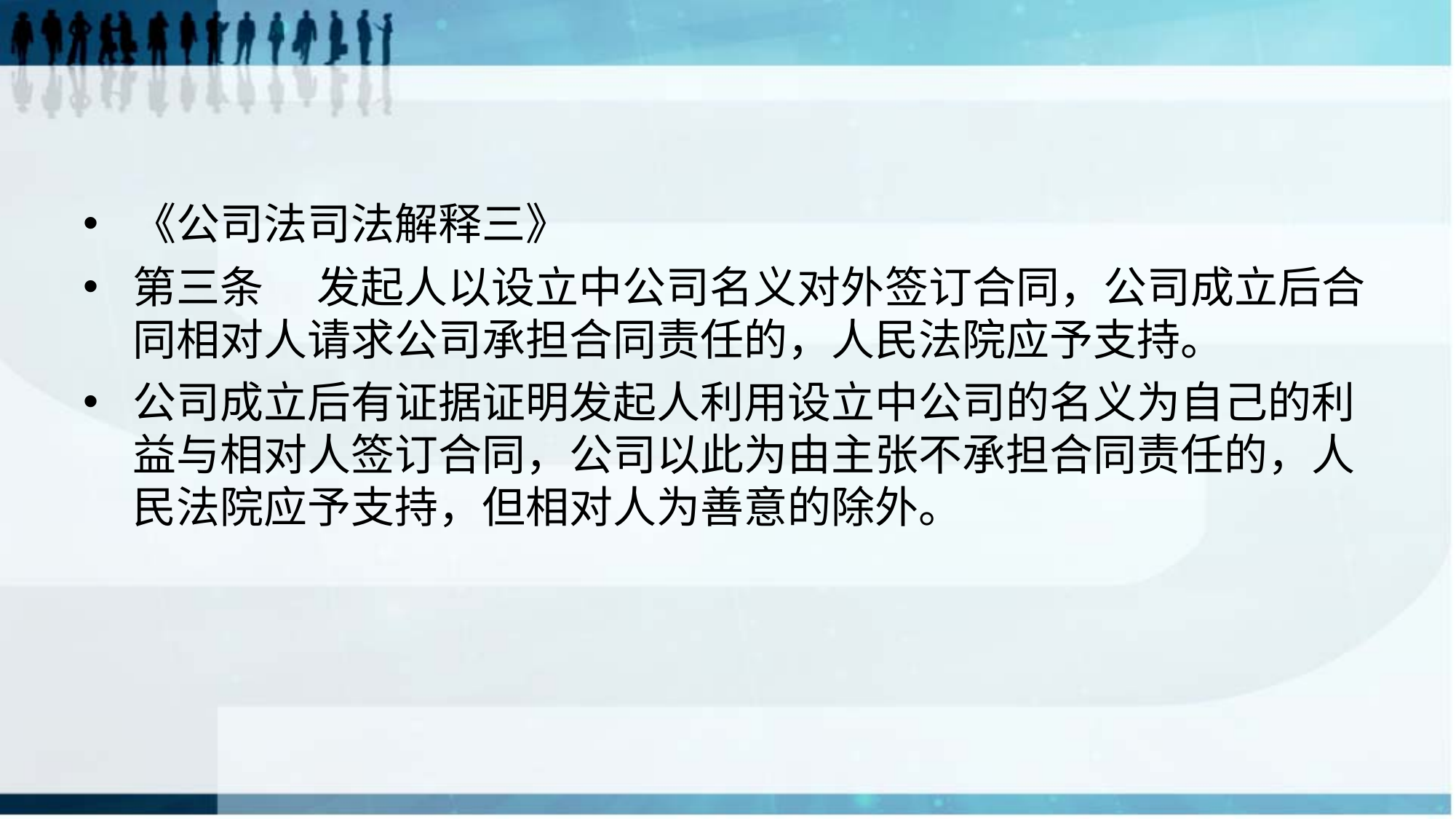

#
《公司法司法解释三》
第三条 　发起人以设立中公司名义对外签订合同，公司成立后合同相对人请求公司承担合同责任的，人民法院应予支持。
公司成立后有证据证明发起人利用设立中公司的名义为自己的利益与相对人签订合同，公司以此为由主张不承担合同责任的，人民法院应予支持，但相对人为善意的除外。